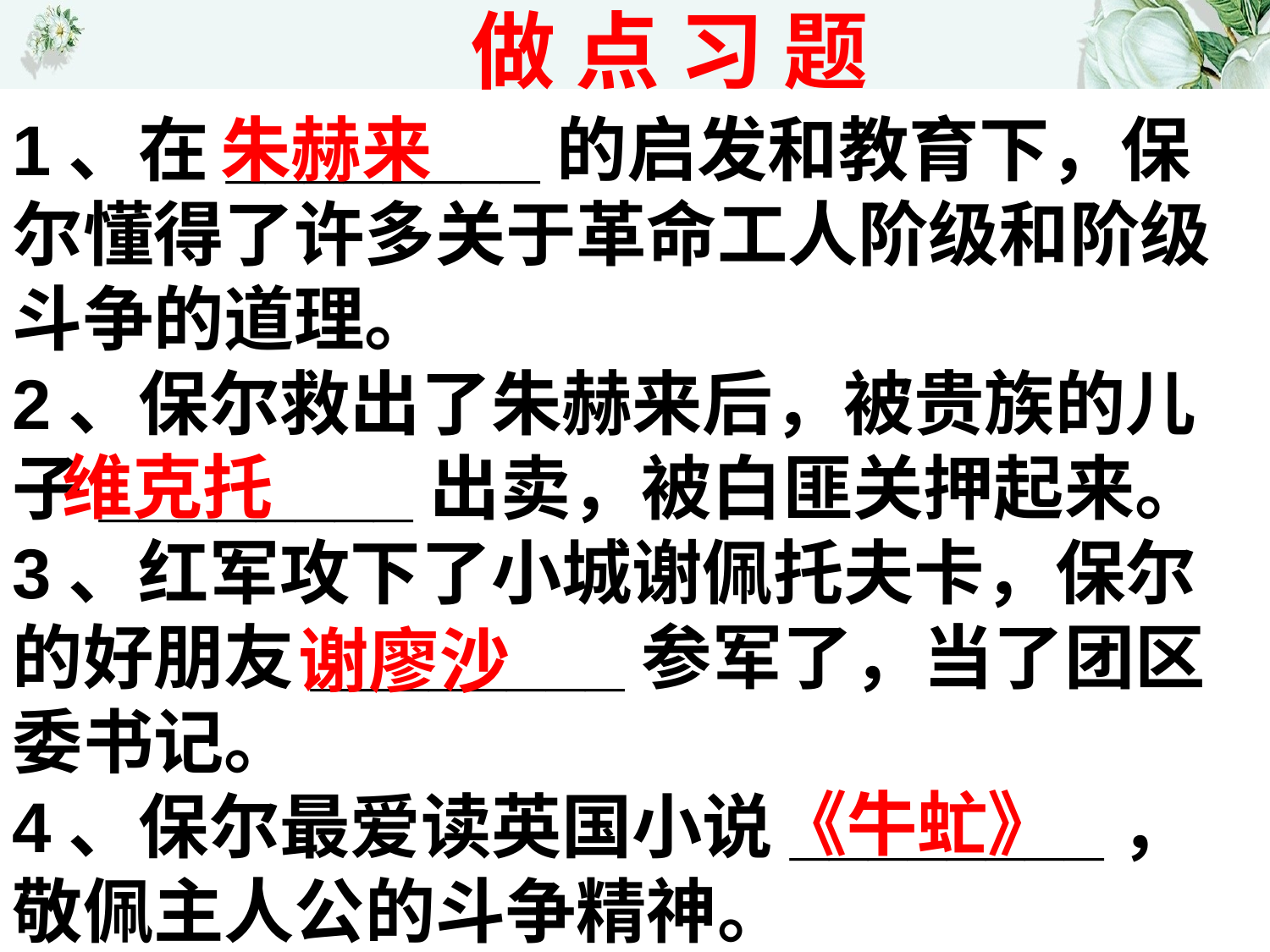

做 点 习 题

1、在________的启发和教育下，保尔懂得了许多关于革命工人阶级和阶级斗争的道理。
2、保尔救出了朱赫来后，被贵族的儿子________出卖，被白匪关押起来。
3、红军攻下了小城谢佩托夫卡，保尔的好朋友________参军了，当了团区委书记。
4、保尔最爱读英国小说________，敬佩主人公的斗争精神。
朱赫来
维克托
谢廖沙
《牛虻》